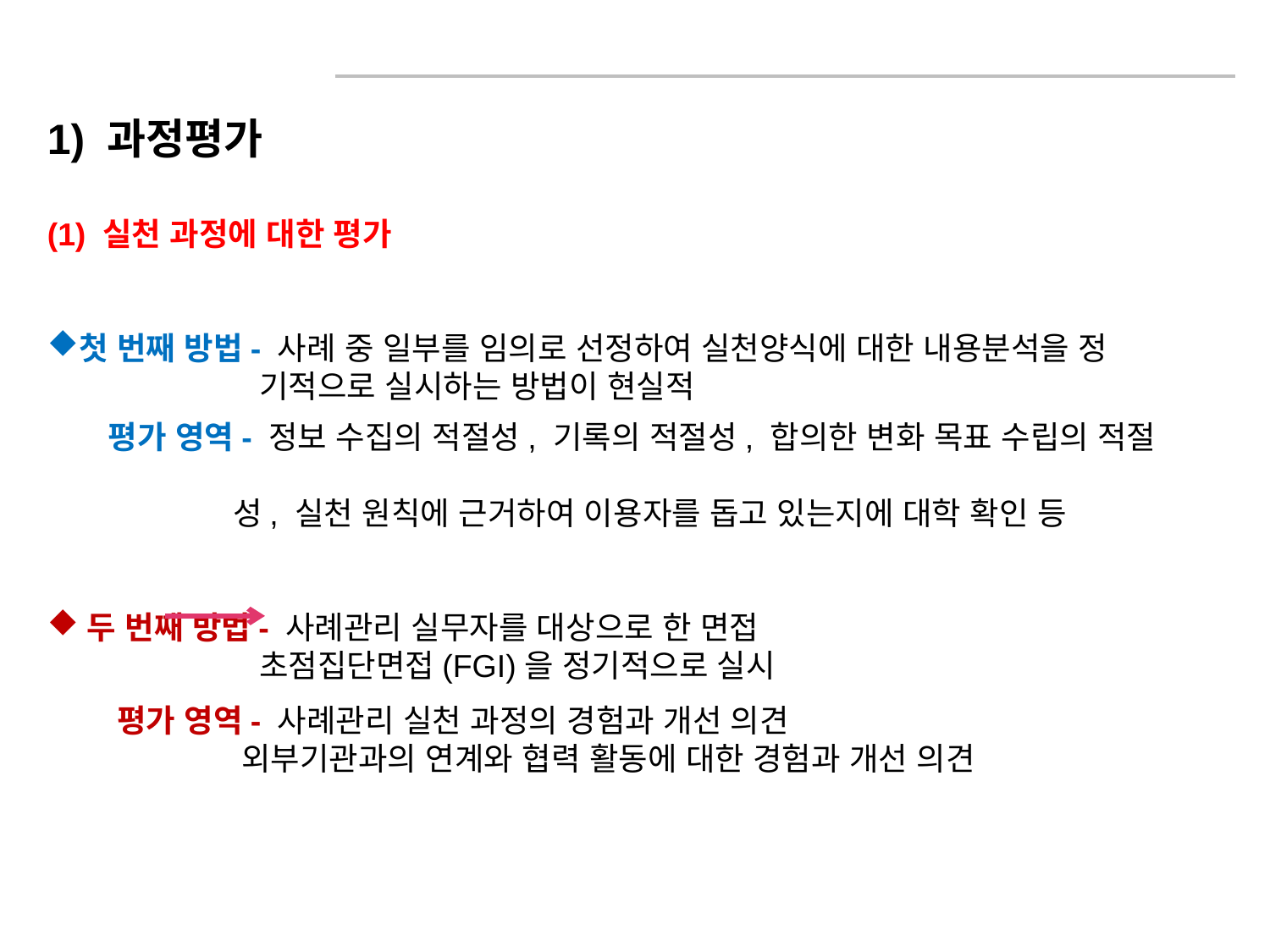

1) 과정평가

(1) 실천 과정에 대한 평가

첫 번째 방법- 사례 중 일부를 임의로 선정하여 실천양식에 대한 내용분석을 정
                       기적으로 실시하는 방법이 현실적

      평가 영역- 정보 수집의 적절성, 기록의 적절성, 합의한 변화 목표 수립의 적절
                    성, 실천 원칙에 근거하여 이용자를 돕고 있는지에 대학 확인 등

두 번째 방법- 사례관리 실무자를 대상으로 한 면접
                       초점집단면접(FGI)을 정기적으로 실시

       평가 영역- 사례관리 실천 과정의 경험과 개선 의견
                     외부기관과의 연계와 협력 활동에 대한 경험과 개선 의견